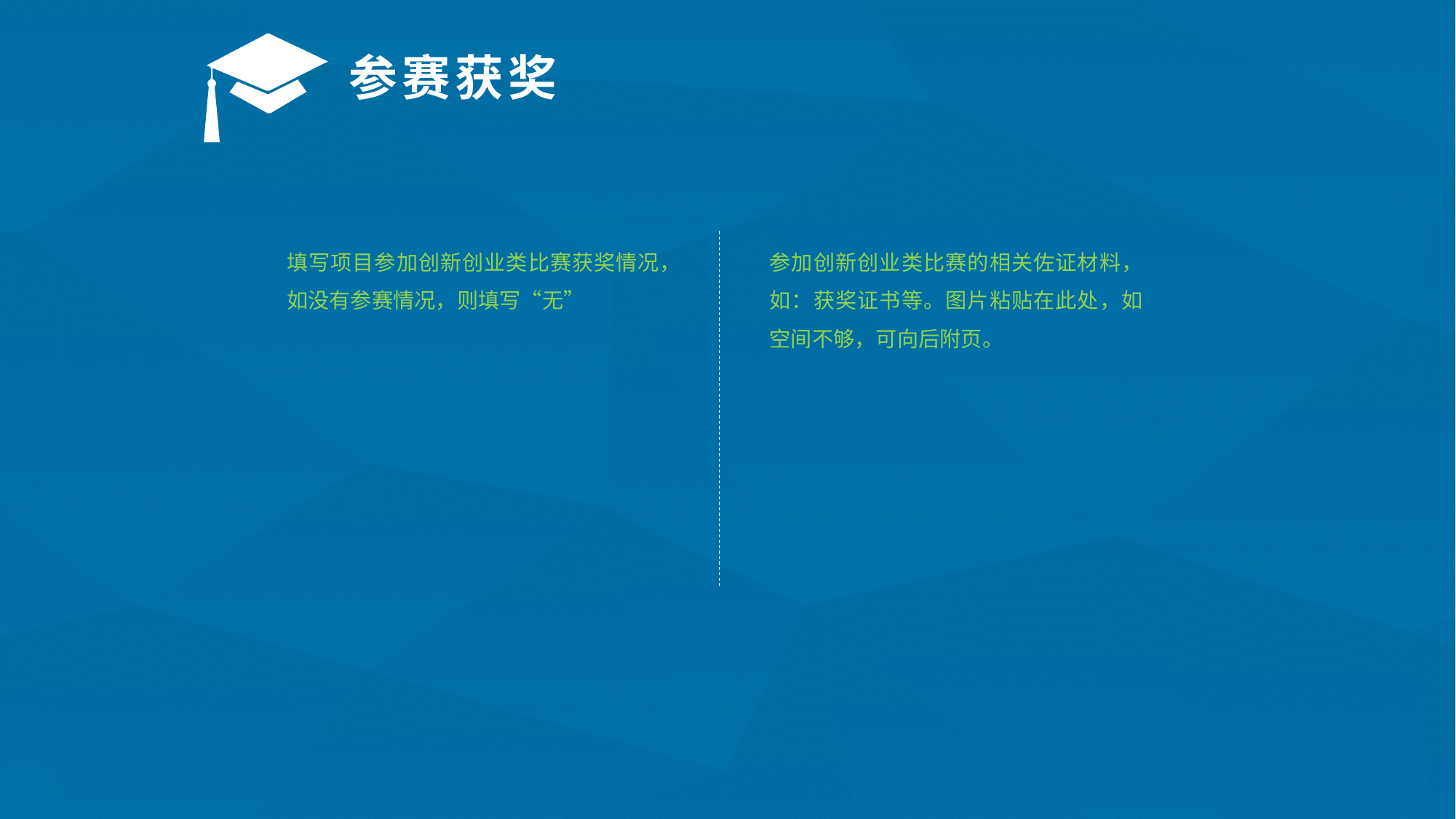

参赛获奖
填写项目参加创新创业类比赛获奖情况，如没有参赛情况，则填写“无”

参加创新创业类比赛的相关佐证材料，如：获奖证书等。图片粘贴在此处，如空间不够，可向后附页。